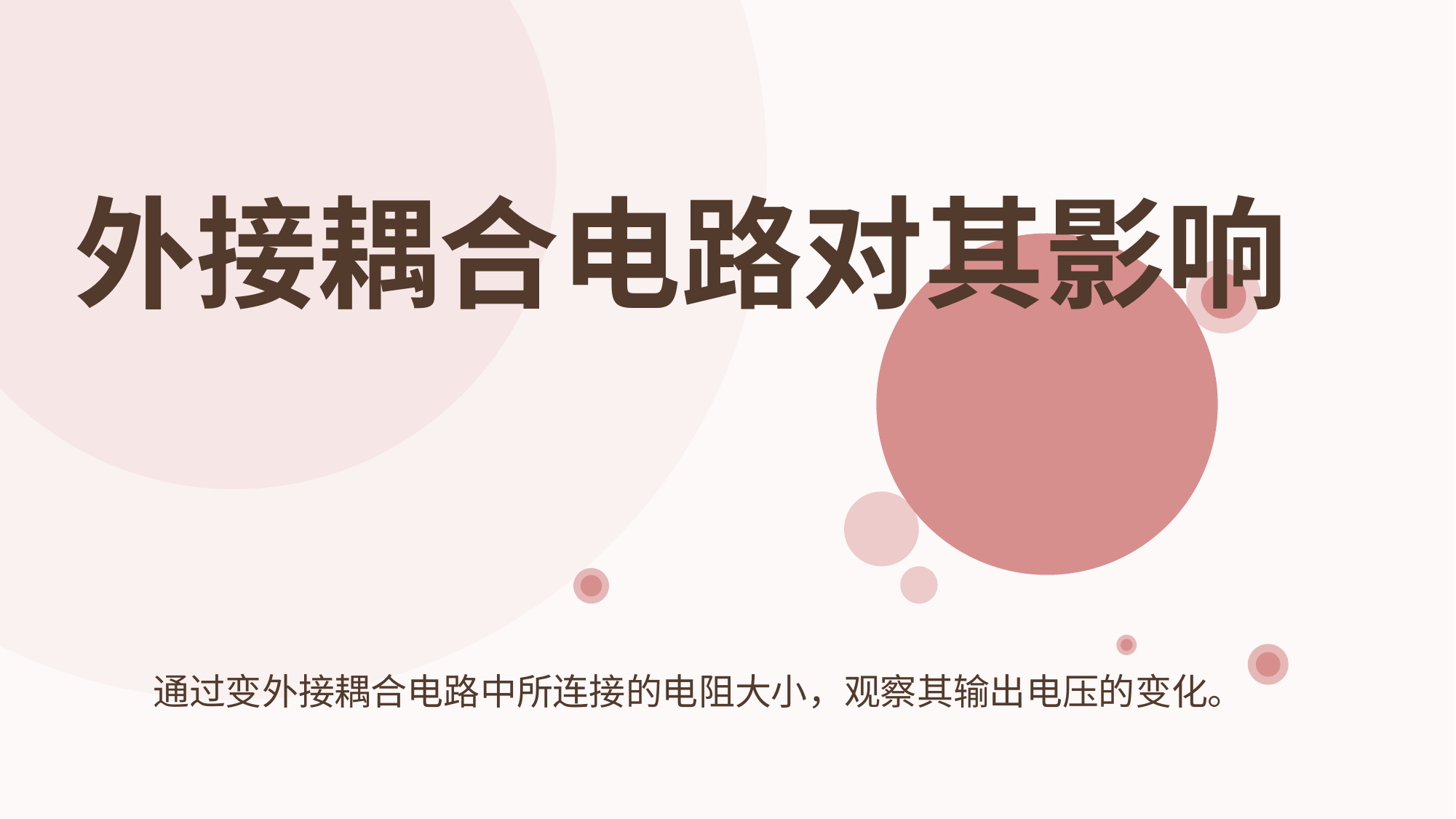

外接耦合电路对其影响
    通过变外接耦合电路中所连接的电阻大小，观察其输出电压的变化。